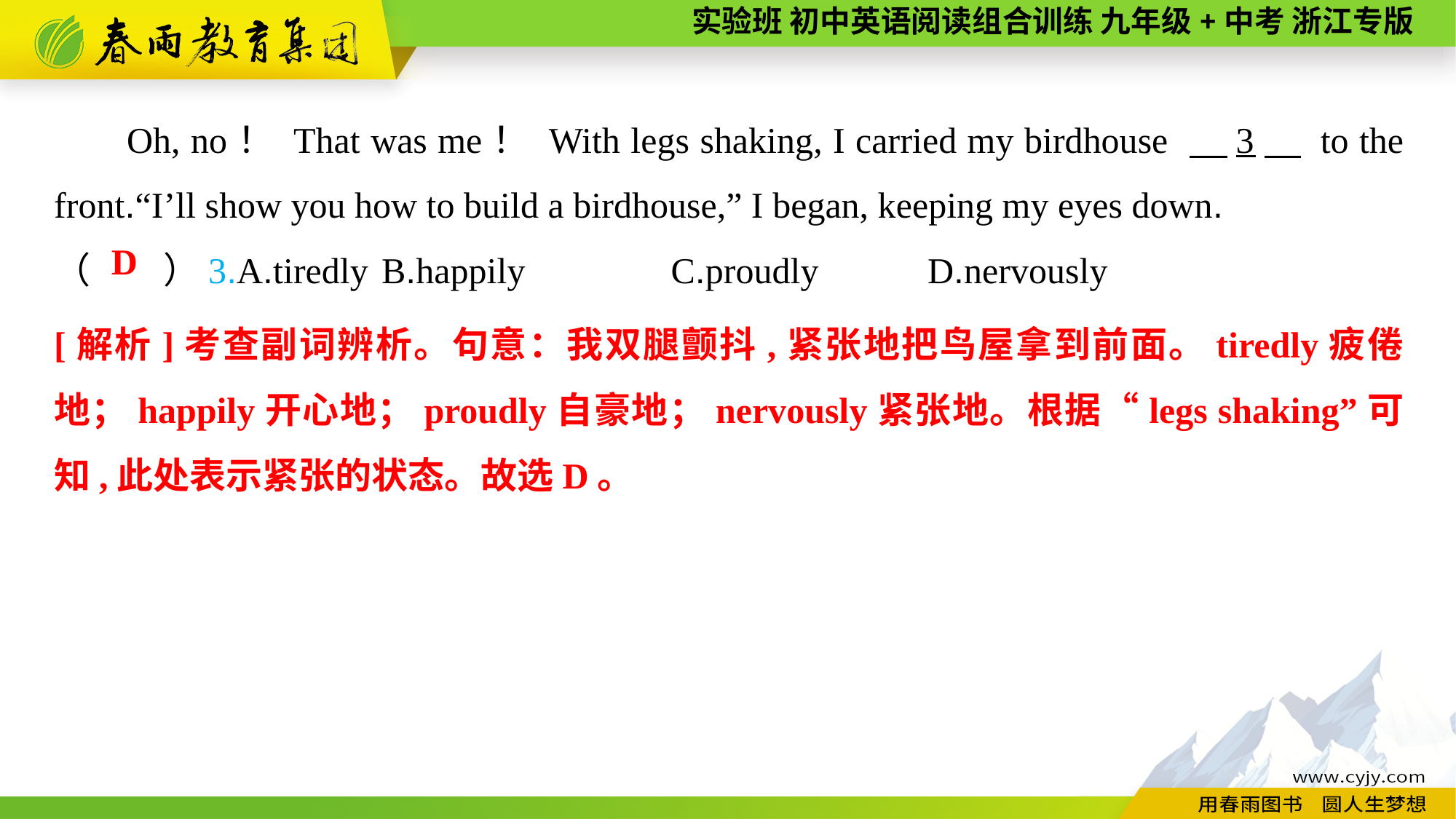

Oh, no！ That was me！ With legs shaking, I carried my birdhouse 　3　 to the front.“I’ll show you how to build a birdhouse,” I began, keeping my eyes down.
（　　）3.A.tiredly	B.happily                C.proudly	D.nervously
D
[解析]考查副词辨析。句意：我双腿颤抖,紧张地把鸟屋拿到前面。tiredly疲倦地；happily开心地；proudly自豪地；nervously紧张地。根据“legs shaking”可知,此处表示紧张的状态。故选D。